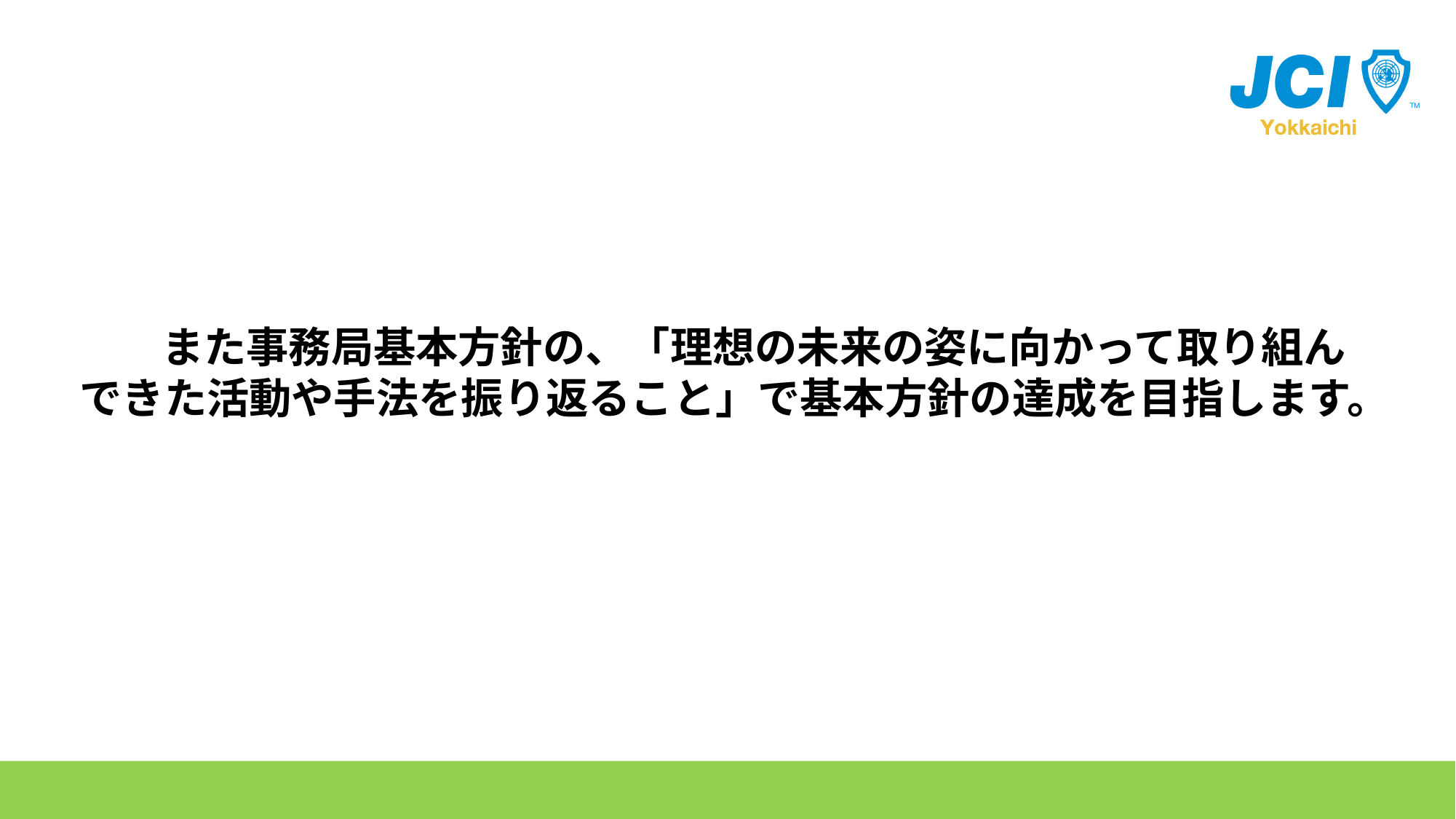

また事務局基本方針の、「理想の未来の姿に向かって取り組んできた活動や手法を振り返ること」で基本方針の達成を目指します。